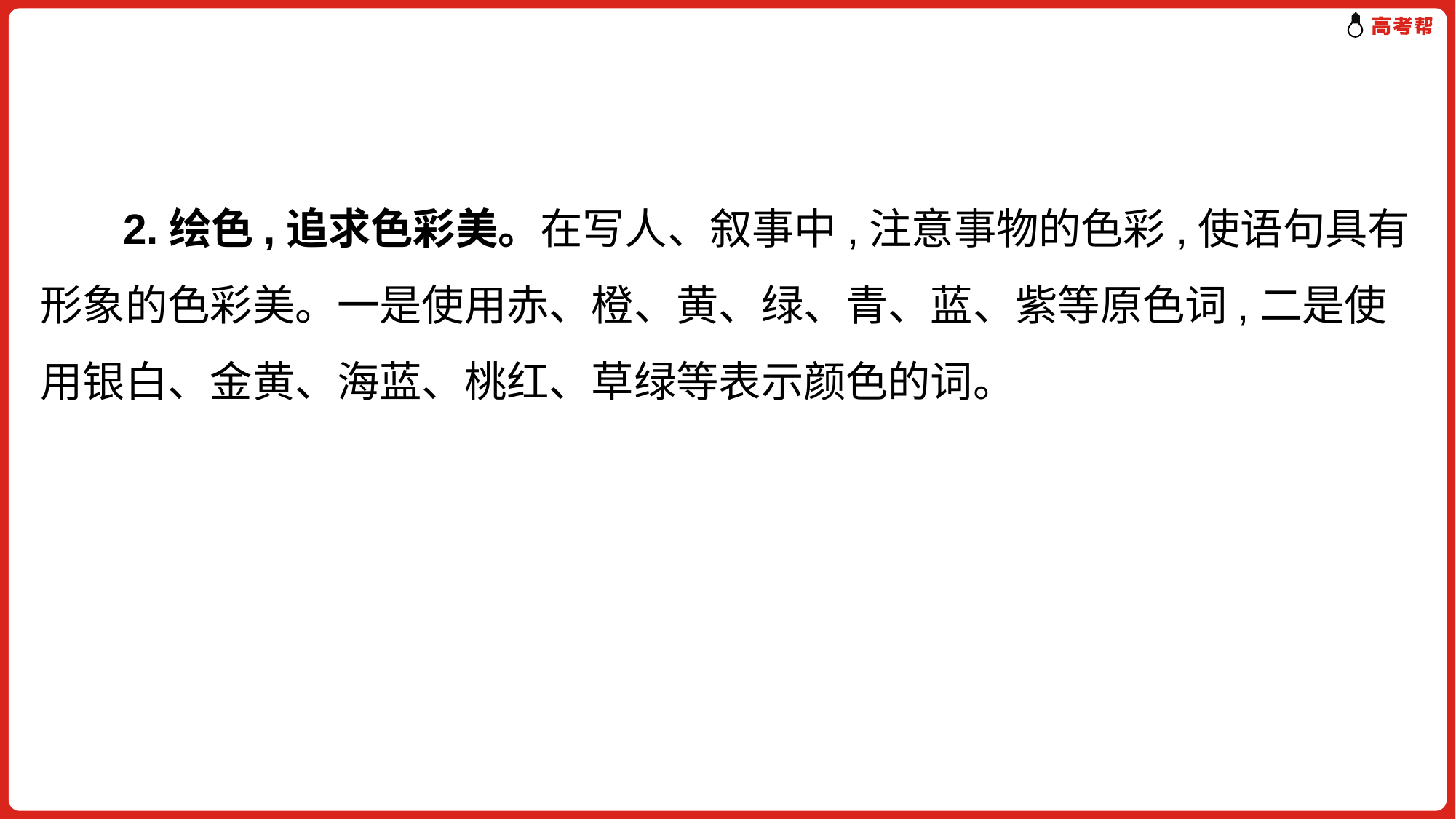

2.绘色,追求色彩美。在写人、叙事中,注意事物的色彩,使语句具有形象的色彩美。一是使用赤、橙、黄、绿、青、蓝、紫等原色词,二是使用银白、金黄、海蓝、桃红、草绿等表示颜色的词。